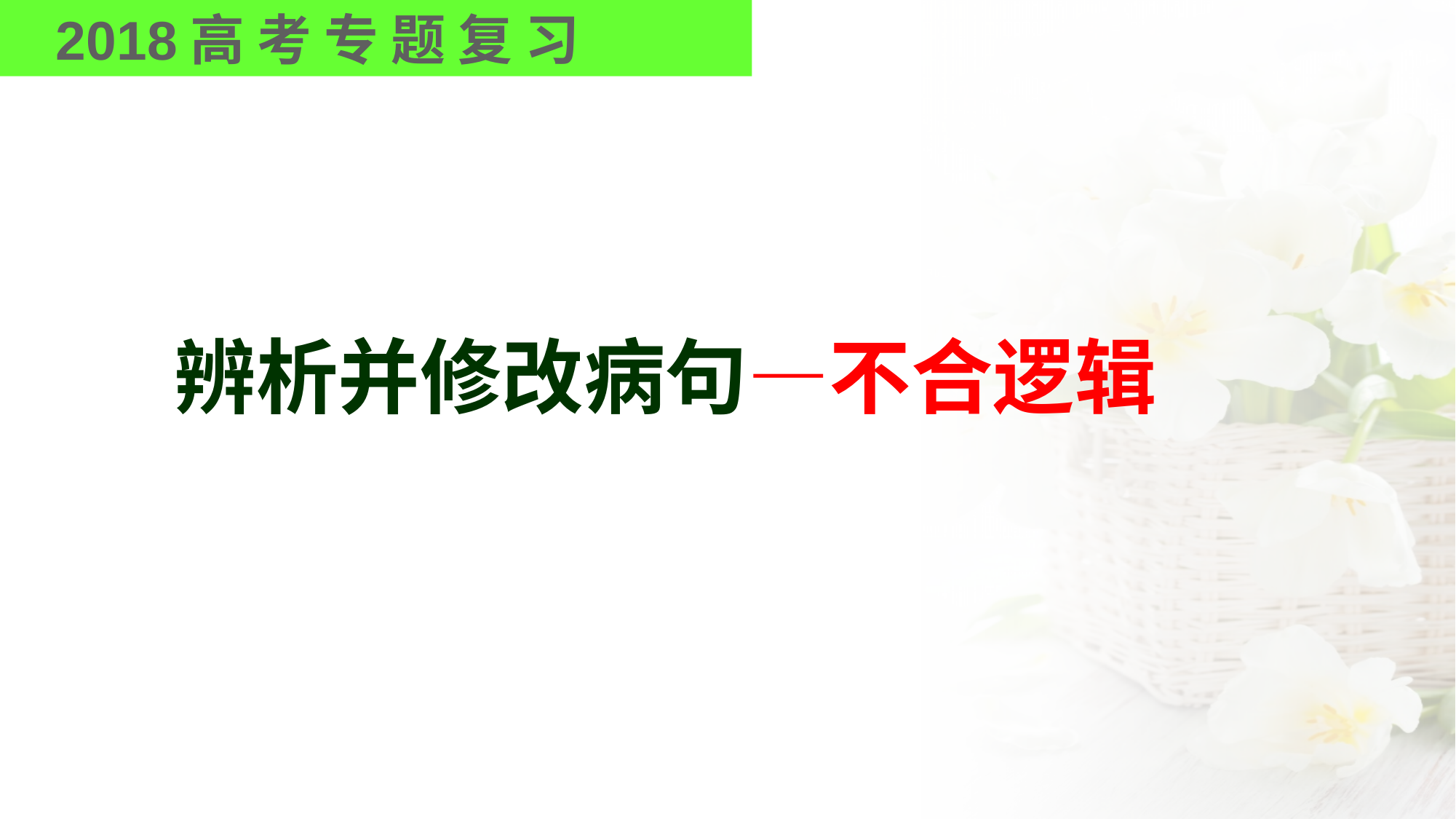

2018高 考 专 题 复 习
辨析并修改病句—不合逻辑